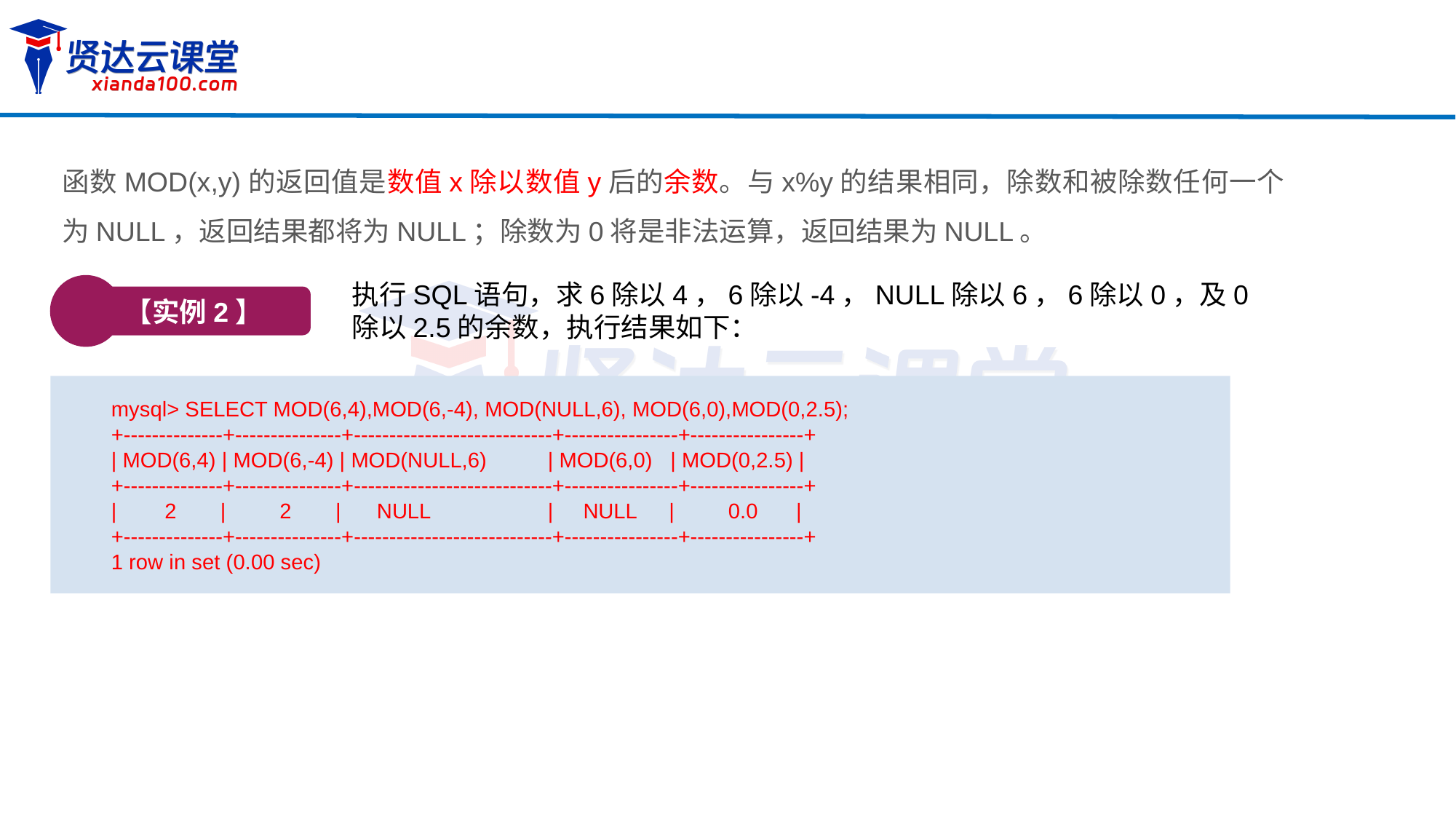

函数MOD(x,y)的返回值是数值x除以数值y后的余数。与x%y的结果相同，除数和被除数任何一个为NULL，返回结果都将为NULL；除数为0将是非法运算，返回结果为NULL。
执行SQL语句，求6除以4，6除以-4，NULL除以6，6除以0，及0除以2.5的余数，执行结果如下：

【实例2】

mysql> SELECT MOD(6,4),MOD(6,-4), MOD(NULL,6), MOD(6,0),MOD(0,2.5);
+--------------+---------------+----------------------------+----------------+----------------+
| MOD(6,4) | MOD(6,-4) | MOD(NULL,6)	| MOD(6,0)   | MOD(0,2.5) |
+--------------+---------------+----------------------------+----------------+----------------+
|        2 	|         2	 |      NULL		|     NULL	  |         0.0 	     |
+--------------+---------------+----------------------------+----------------+----------------+
1 row in set (0.00 sec)